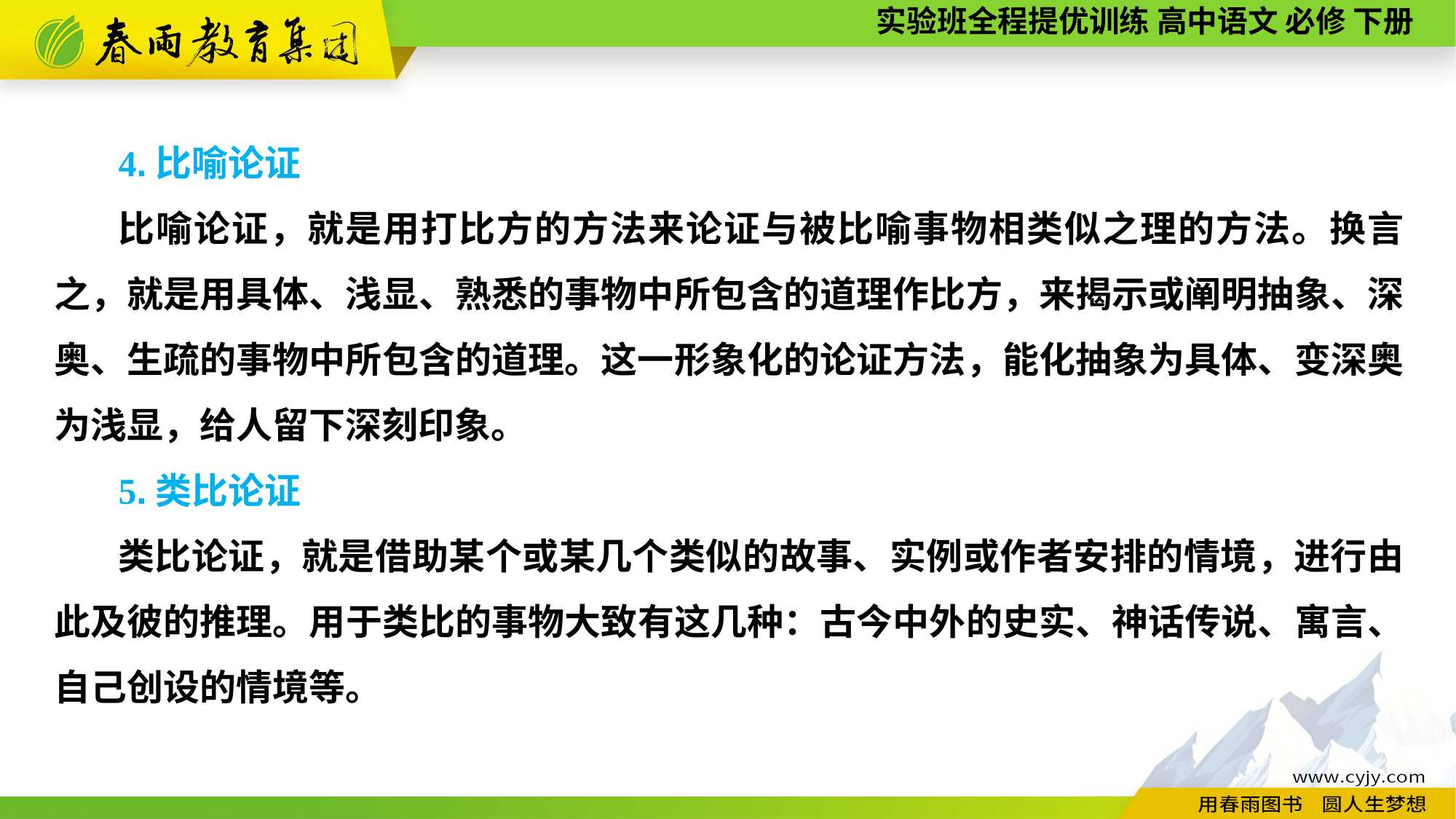

4.比喻论证
比喻论证，就是用打比方的方法来论证与被比喻事物相类似之理的方法。换言之，就是用具体、浅显、熟悉的事物中所包含的道理作比方，来揭示或阐明抽象、深奥、生疏的事物中所包含的道理。这一形象化的论证方法，能化抽象为具体、变深奥为浅显，给人留下深刻印象。
5.类比论证
类比论证，就是借助某个或某几个类似的故事、实例或作者安排的情境，进行由此及彼的推理。用于类比的事物大致有这几种：古今中外的史实、神话传说、寓言、自己创设的情境等。